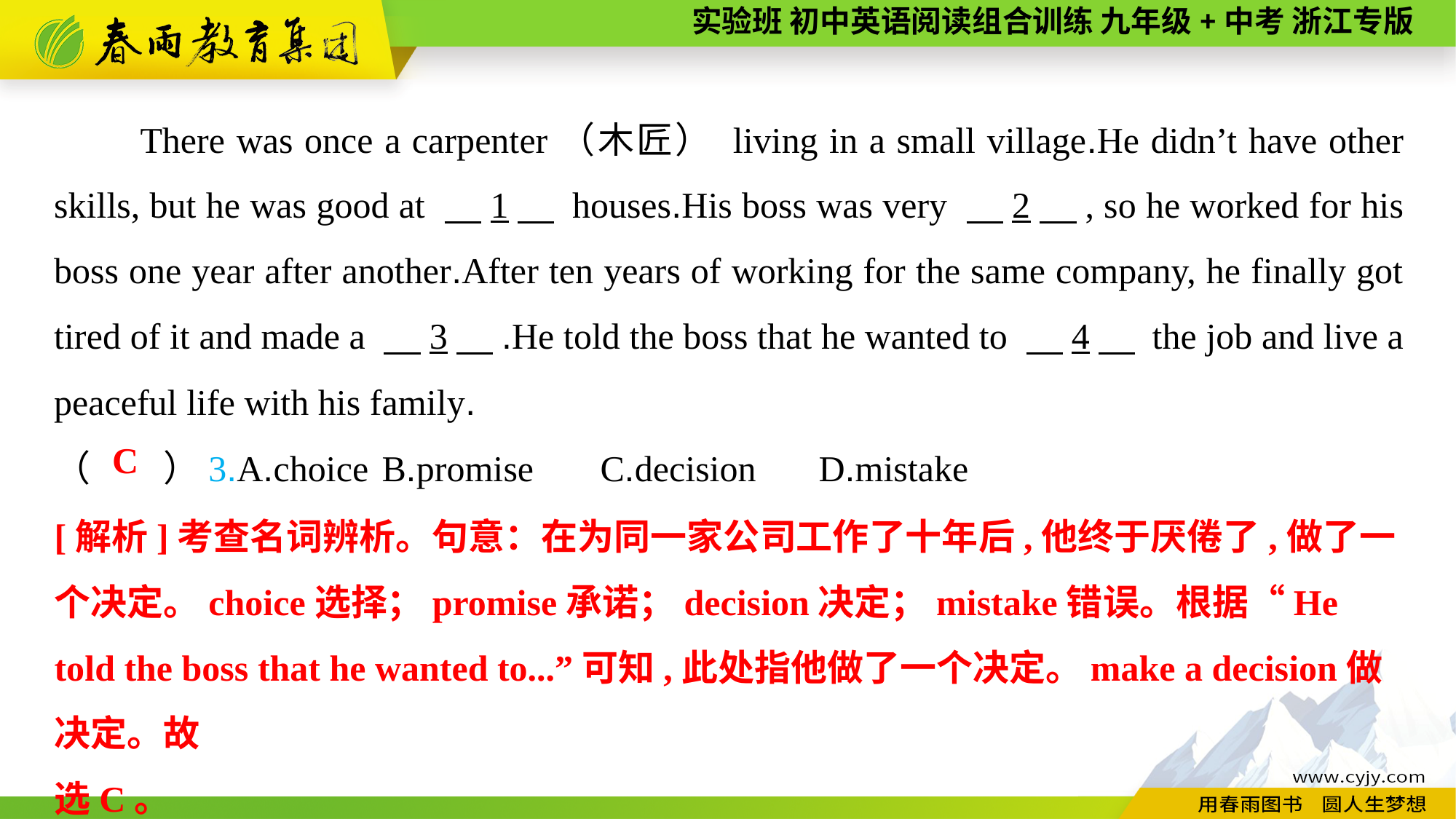

There was once a carpenter（木匠） living in a small village.He didn’t have other skills, but he was good at 　1　 houses.His boss was very 　2　, so he worked for his boss one year after another.After ten years of working for the same company, he finally got tired of it and made a 　3　.He told the boss that he wanted to 　4　 the job and live a peaceful life with his family.
（　　）3.A.choice	B.promise	C.decision	D.mistake
C
[解析]考查名词辨析。句意：在为同一家公司工作了十年后,他终于厌倦了,做了一个决定。choice选择；promise承诺；decision决定；mistake错误。根据“He told the boss that he wanted to...”可知,此处指他做了一个决定。make a decision做决定。故
选C。